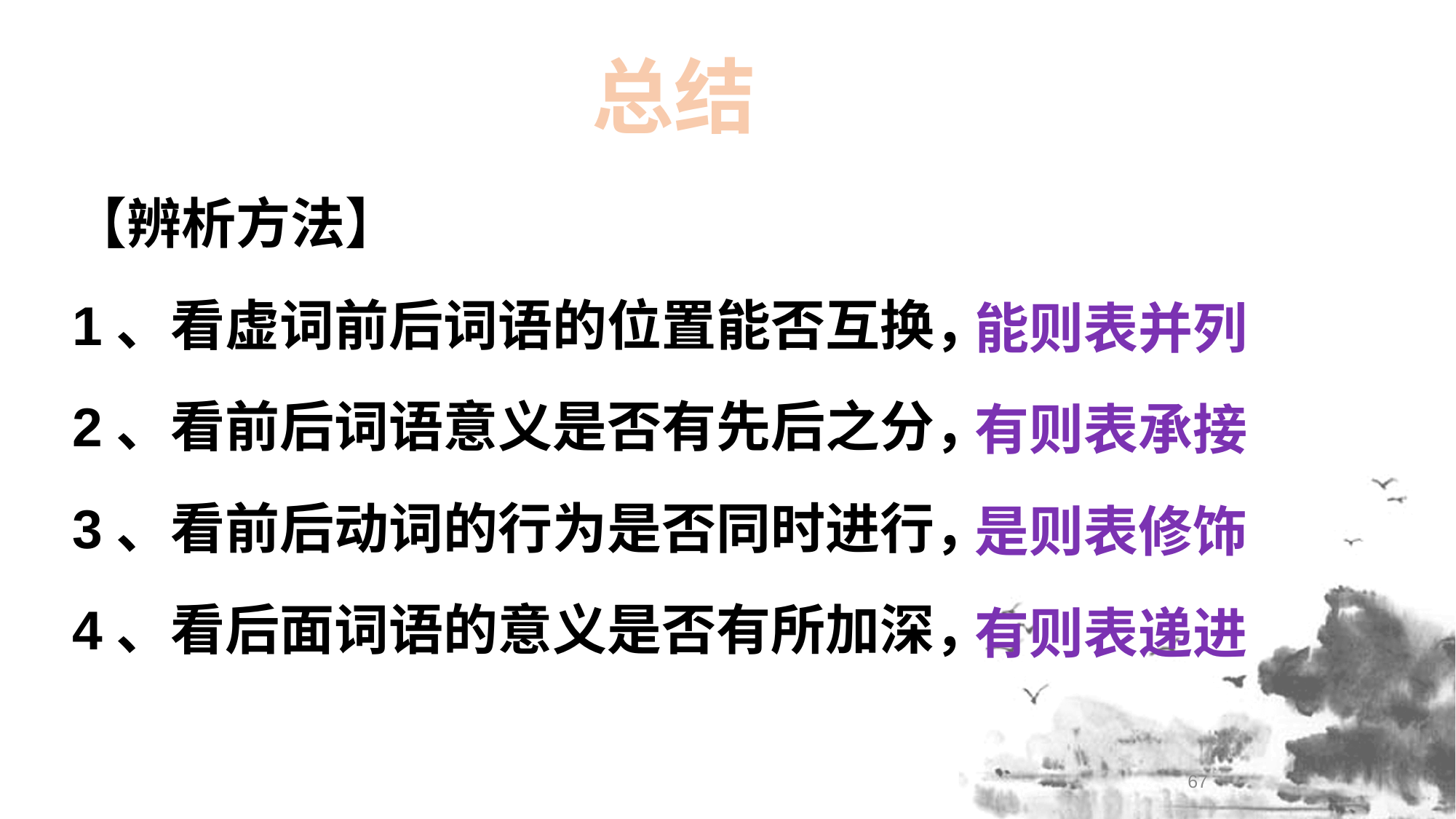

总结
【辨析方法】
1、看虚词前后词语的位置能否互换，
2、看前后词语意义是否有先后之分，
3、看前后动词的行为是否同时进行，
4、看后面词语的意义是否有所加深，
能则表并列
有则表承接
是则表修饰
有则表递进
67